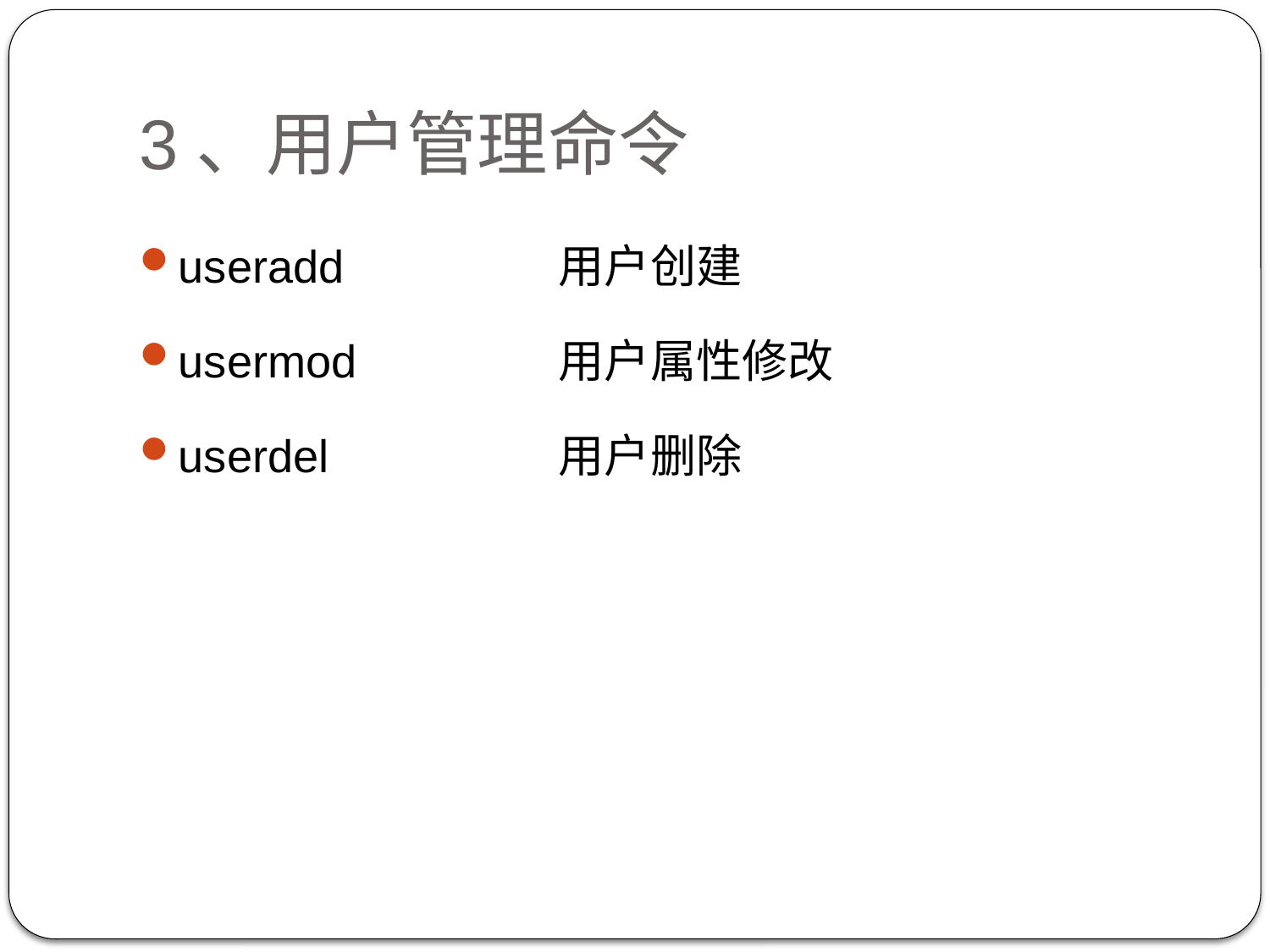

# 3、用户管理命令
useradd		用户创建
usermod		用户属性修改
userdel		用户删除